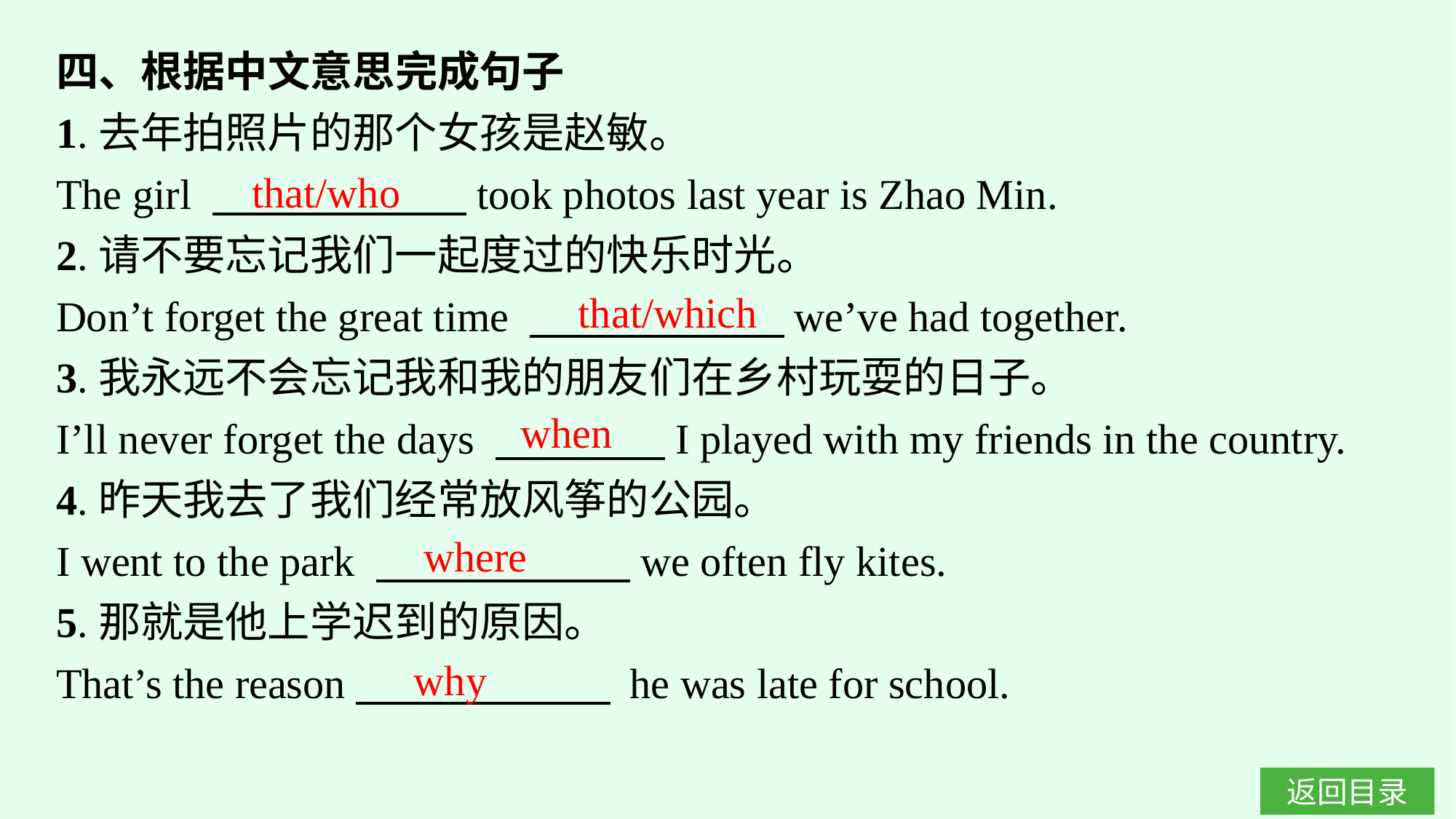

四、根据中文意思完成句子
1.去年拍照片的那个女孩是赵敏。
The girl 　　　　　　took photos last year is Zhao Min.
2.请不要忘记我们一起度过的快乐时光。
Don’t forget the great time 　　　　　　we’ve had together.
3.我永远不会忘记我和我的朋友们在乡村玩耍的日子。
I’ll never forget the days 　　　　I played with my friends in the country.
4.昨天我去了我们经常放风筝的公园。
I went to the park 　　　　　　we often fly kites.
5.那就是他上学迟到的原因。
That’s the reason　　　　　　 he was late for school.
that/who
that/which
when
where
why